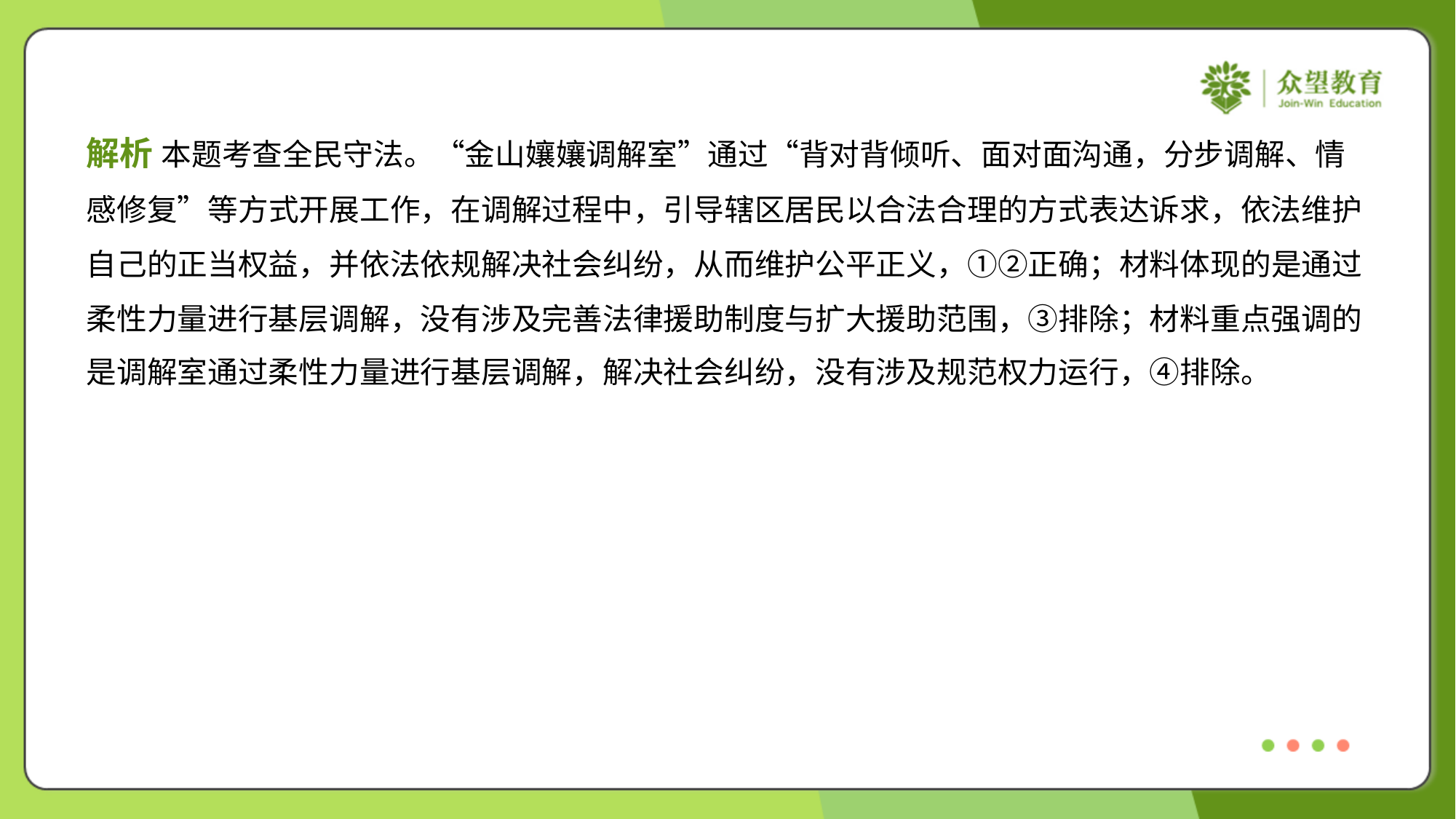

解析 本题考查全民守法。“金山孃孃调解室”通过“背对背倾听、面对面沟通，分步调解、情
感修复”等方式开展工作，在调解过程中，引导辖区居民以合法合理的方式表达诉求，依法维护
自己的正当权益，并依法依规解决社会纠纷，从而维护公平正义，①②正确；材料体现的是通过
柔性力量进行基层调解，没有涉及完善法律援助制度与扩大援助范围，③排除；材料重点强调的
是调解室通过柔性力量进行基层调解，解决社会纠纷，没有涉及规范权力运行，④排除。